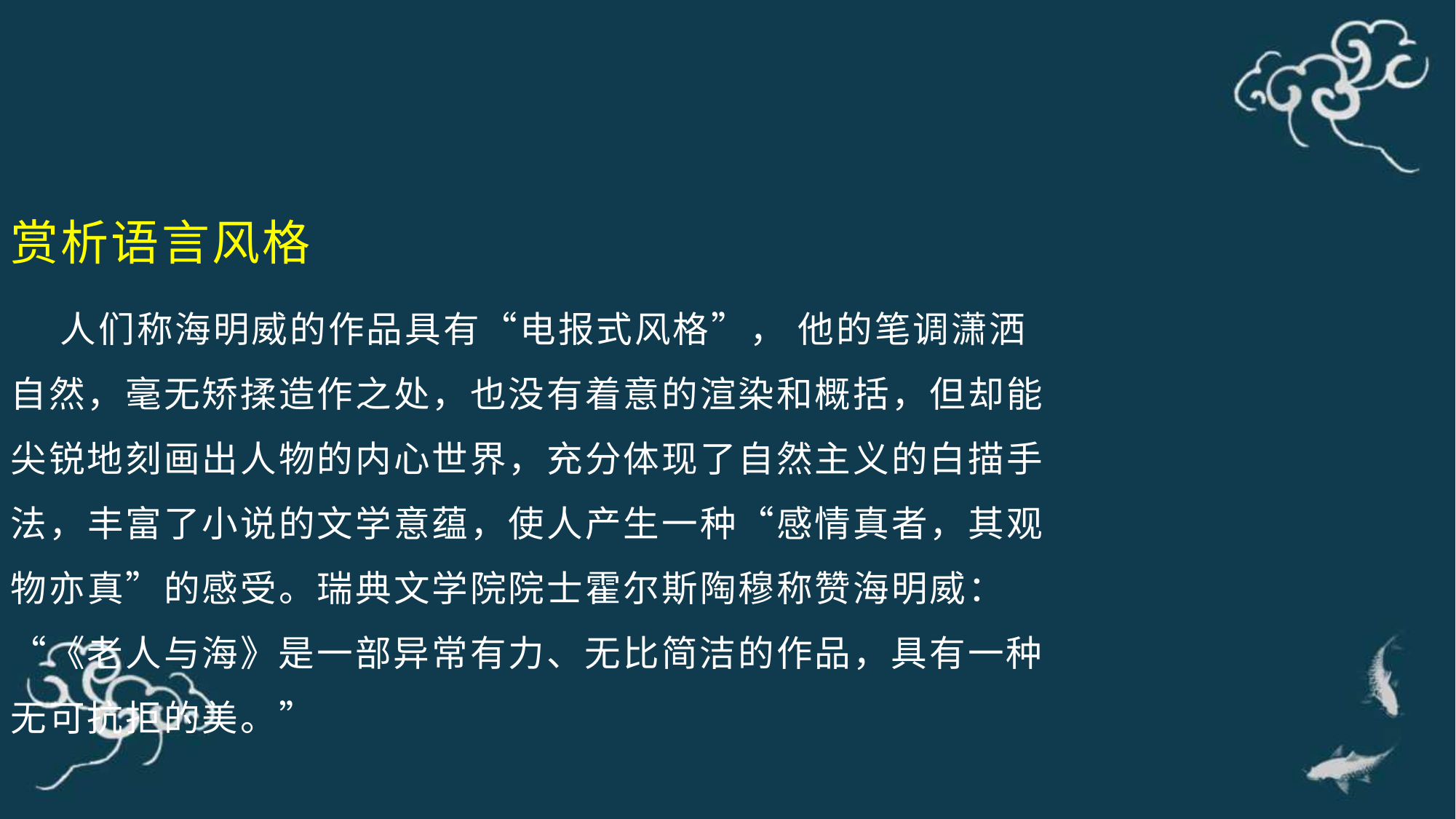

赏析语言风格
    人们称海明威的作品具有“电报式风格”， 他的笔调潇洒自然，毫无矫揉造作之处，也没有着意的渲染和概括，但却能尖锐地刻画出人物的内心世界，充分体现了自然主义的白描手法，丰富了小说的文学意蕴，使人产生一种“感情真者，其观物亦真”的感受。瑞典文学院院士霍尔斯陶穆称赞海明威：“《老人与海》是一部异常有力、无比简洁的作品，具有一种无可抗拒的美。”